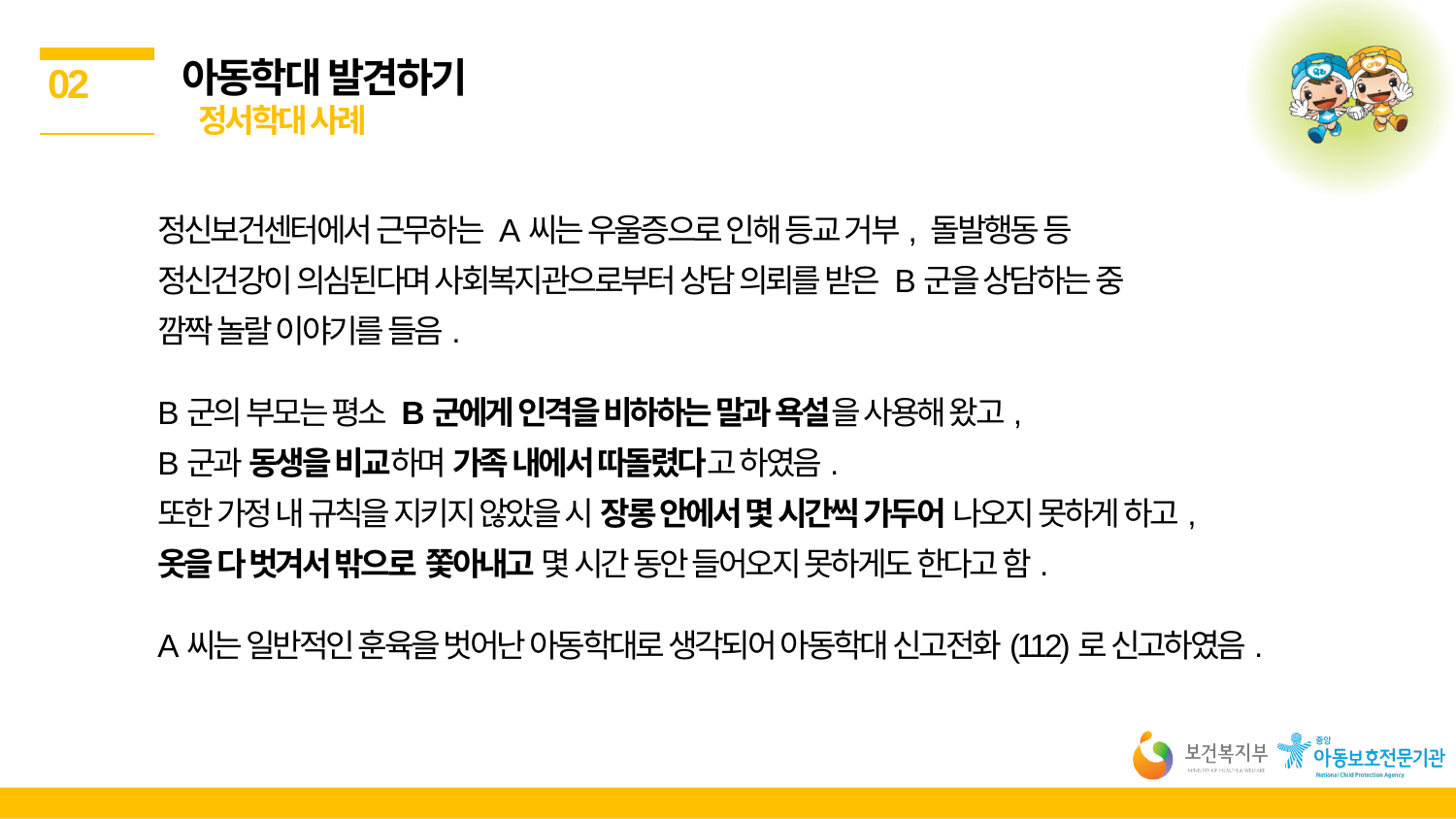

아동학대 발견하기
 정서학대 사례
02
정신보건센터에서 근무하는 A씨는 우울증으로 인해 등교 거부, 돌발행동 등
정신건강이 의심된다며 사회복지관으로부터 상담 의뢰를 받은 B군을 상담하는 중
깜짝 놀랄 이야기를 들음.

B군의 부모는 평소 B군에게 인격을 비하하는 말과 욕설을 사용해 왔고,
B군과 동생을 비교하며 가족 내에서 따돌렸다고 하였음.
또한 가정 내 규칙을 지키지 않았을 시 장롱 안에서 몇 시간씩 가두어 나오지 못하게 하고,
옷을 다 벗겨서 밖으로  쫓아내고 몇 시간 동안 들어오지 못하게도 한다고 함.

A씨는 일반적인 훈육을 벗어난 아동학대로 생각되어 아동학대 신고전화(112)로 신고하였음.